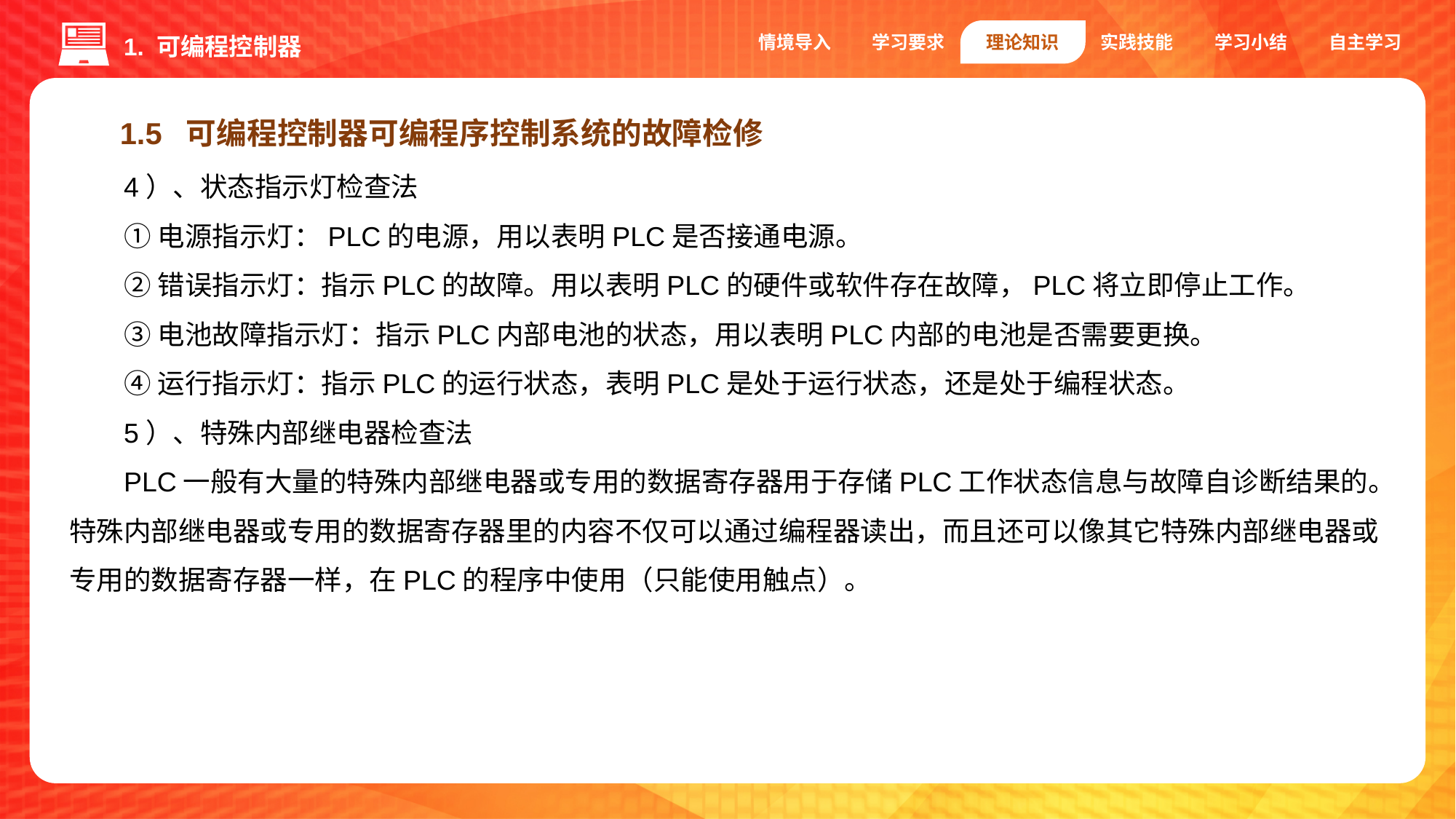

情境导入
学习要求
理论知识
实践技能
学习小结
自主学习

1. 可编程控制器
1.5  可编程控制器可编程序控制系统的故障检修
4）、状态指示灯检查法
①电源指示灯：PLC的电源，用以表明PLC是否接通电源。
②错误指示灯：指示PLC的故障。用以表明PLC的硬件或软件存在故障，PLC将立即停止工作。
③电池故障指示灯：指示PLC内部电池的状态，用以表明PLC内部的电池是否需要更换。
④运行指示灯：指示PLC的运行状态，表明PLC是处于运行状态，还是处于编程状态。
5）、特殊内部继电器检查法
PLC一般有大量的特殊内部继电器或专用的数据寄存器用于存储PLC工作状态信息与故障自诊断结果的。特殊内部继电器或专用的数据寄存器里的内容不仅可以通过编程器读出，而且还可以像其它特殊内部继电器或专用的数据寄存器一样，在PLC的程序中使用（只能使用触点）。